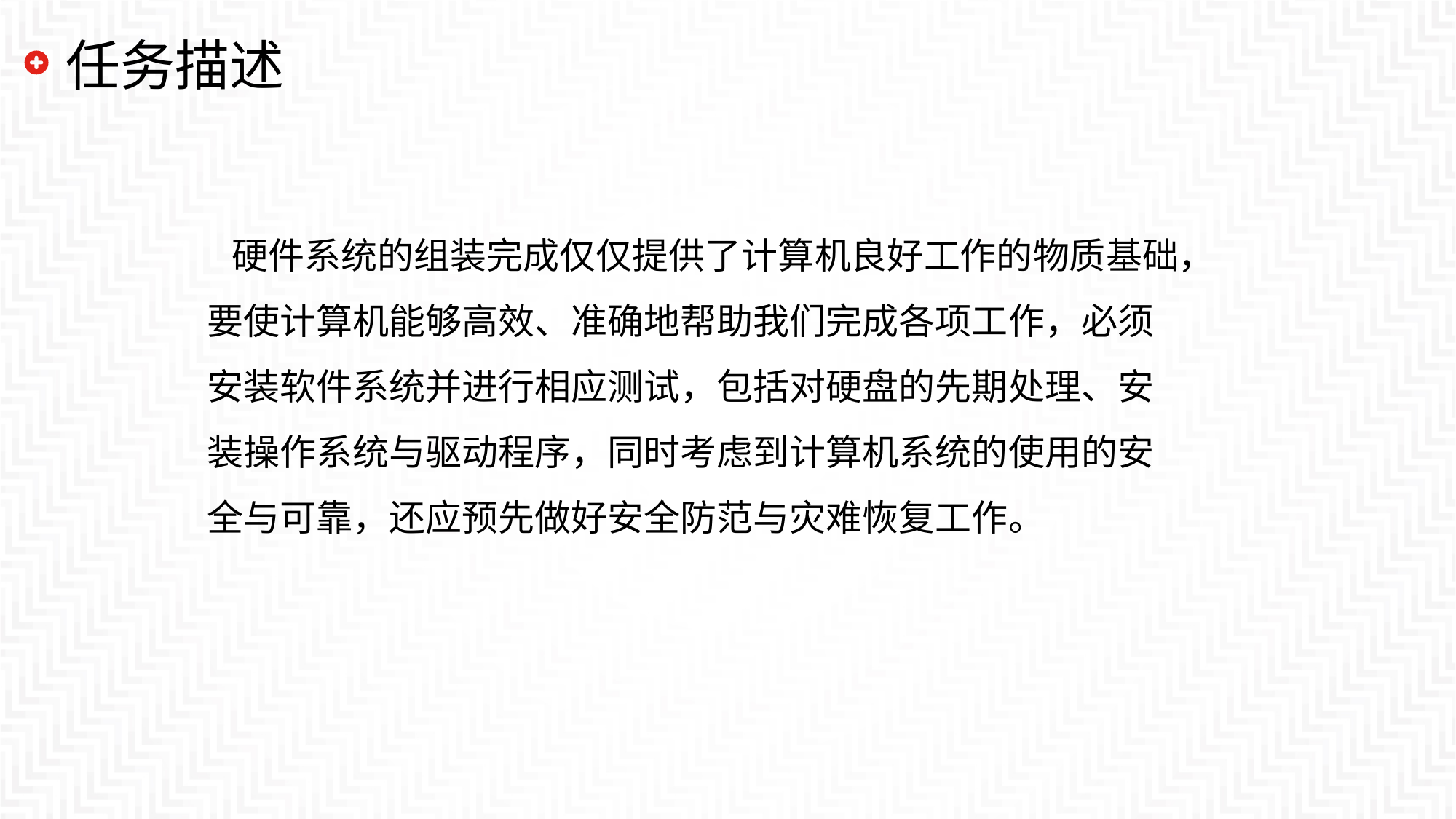

# 任务描述
  硬件系统的组装完成仅仅提供了计算机良好工作的物质基础，要使计算机能够高效、准确地帮助我们完成各项工作，必须安装软件系统并进行相应测试，包括对硬盘的先期处理、安装操作系统与驱动程序，同时考虑到计算机系统的使用的安全与可靠，还应预先做好安全防范与灾难恢复工作。